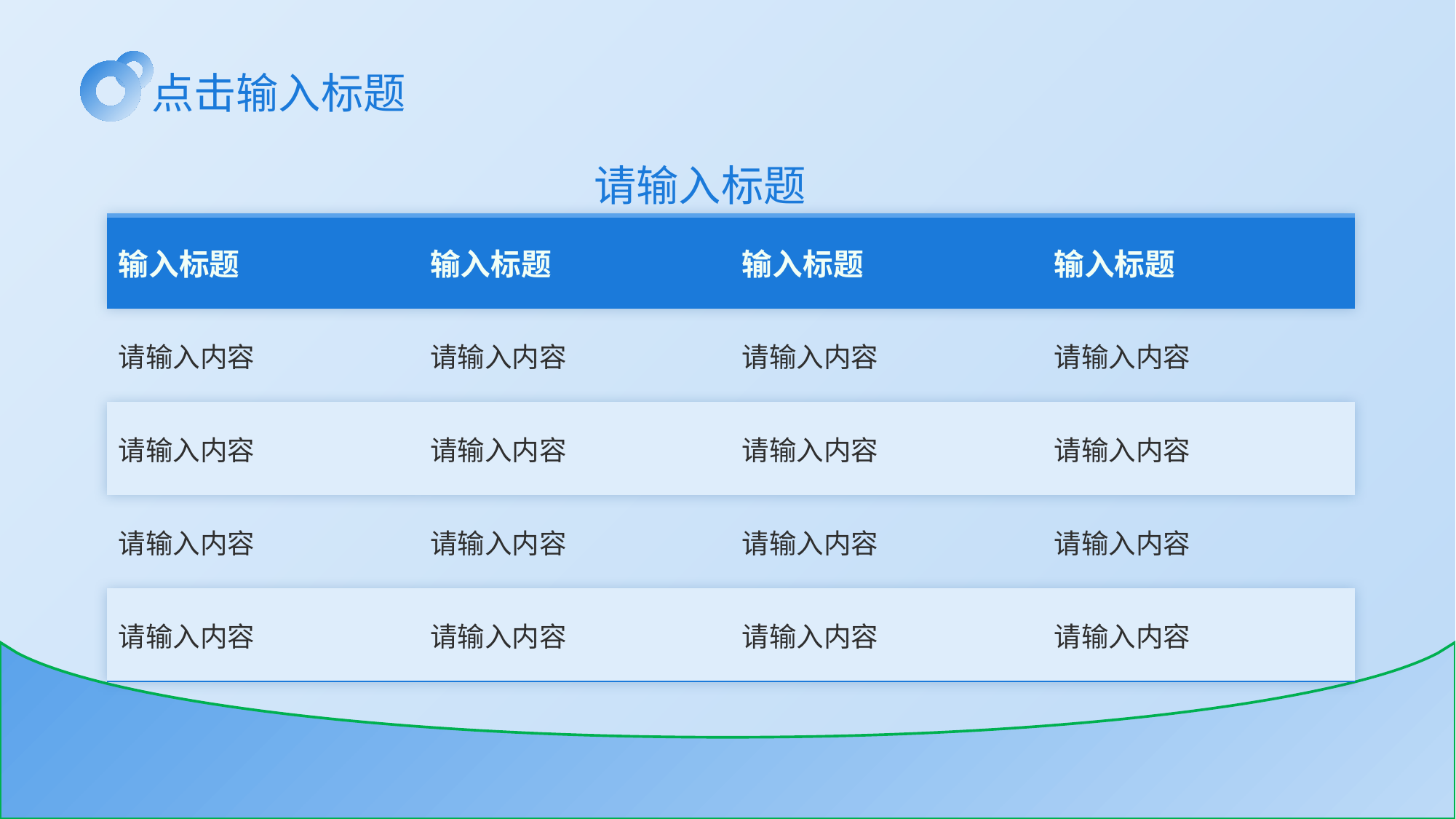

# 点击输入标题
请输入标题
| 输入标题 | 输入标题 | 输入标题 | 输入标题 |
| --- | --- | --- | --- |
| 请输入内容 | 请输入内容 | 请输入内容 | 请输入内容 |
| 请输入内容 | 请输入内容 | 请输入内容 | 请输入内容 |
| 请输入内容 | 请输入内容 | 请输入内容 | 请输入内容 |
| 请输入内容 | 请输入内容 | 请输入内容 | 请输入内容 |